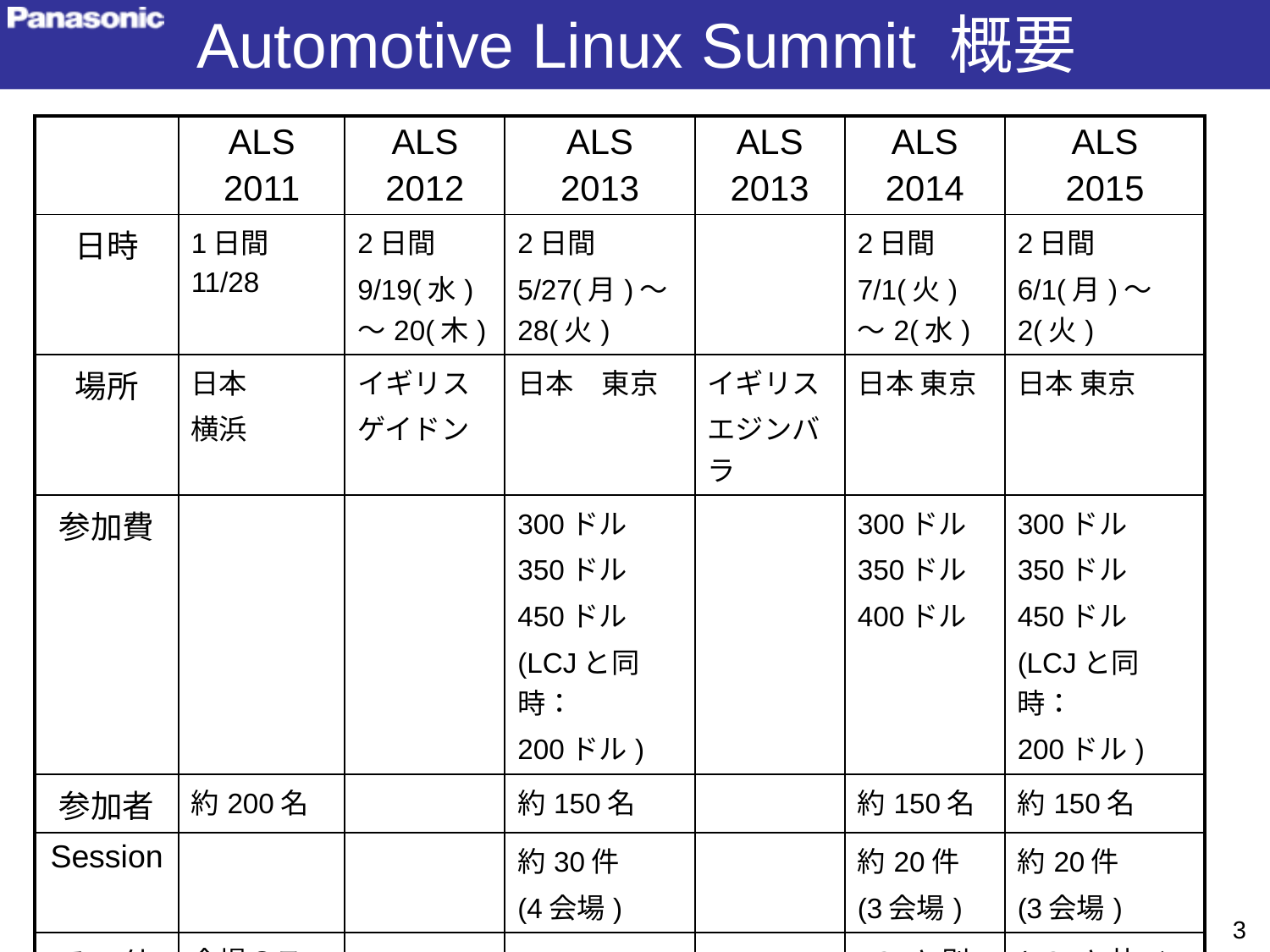

# Automotive Linux Summit 概要
|  | ALS 2011 | ALS 2012 | ALS 2013 | ALS 2013 | ALS 2014 | ALS 2015 |
| --- | --- | --- | --- | --- | --- | --- |
| 日時 | 1日間 11/28 | 2日間 9/19(水)～20(木) | 2日間 5/27(月)～28(火) |  | 2日間 7/1(火)～2(水) | 2日間 6/1(月)～2(火) |
| 場所 | 日本 横浜 | イギリス ゲイドン | 日本　東京 | イギリス エジンバラ | 日本 東京 | 日本 東京 |
| 参加費 |  |  | 300ドル 350ドル 450ドル (LCJと同時： 200ドル) |  | 300ドル 350ドル 400ドル | 300ドル 350ドル 450ドル (LCJと同時： 200ドル) |
| 参加者 | 約200名 |  | 約150名 |  | 約150名 | 約150名 |
| Session |  |  | 約30件 (4会場) |  | 約20件 (3会場) | 約20件 (3会場) |
| その他 | 会場のスーツ率高い！ |  |  |  | LCJと別日程 | (LCJと比べて)参加者の年齢層高め |
3